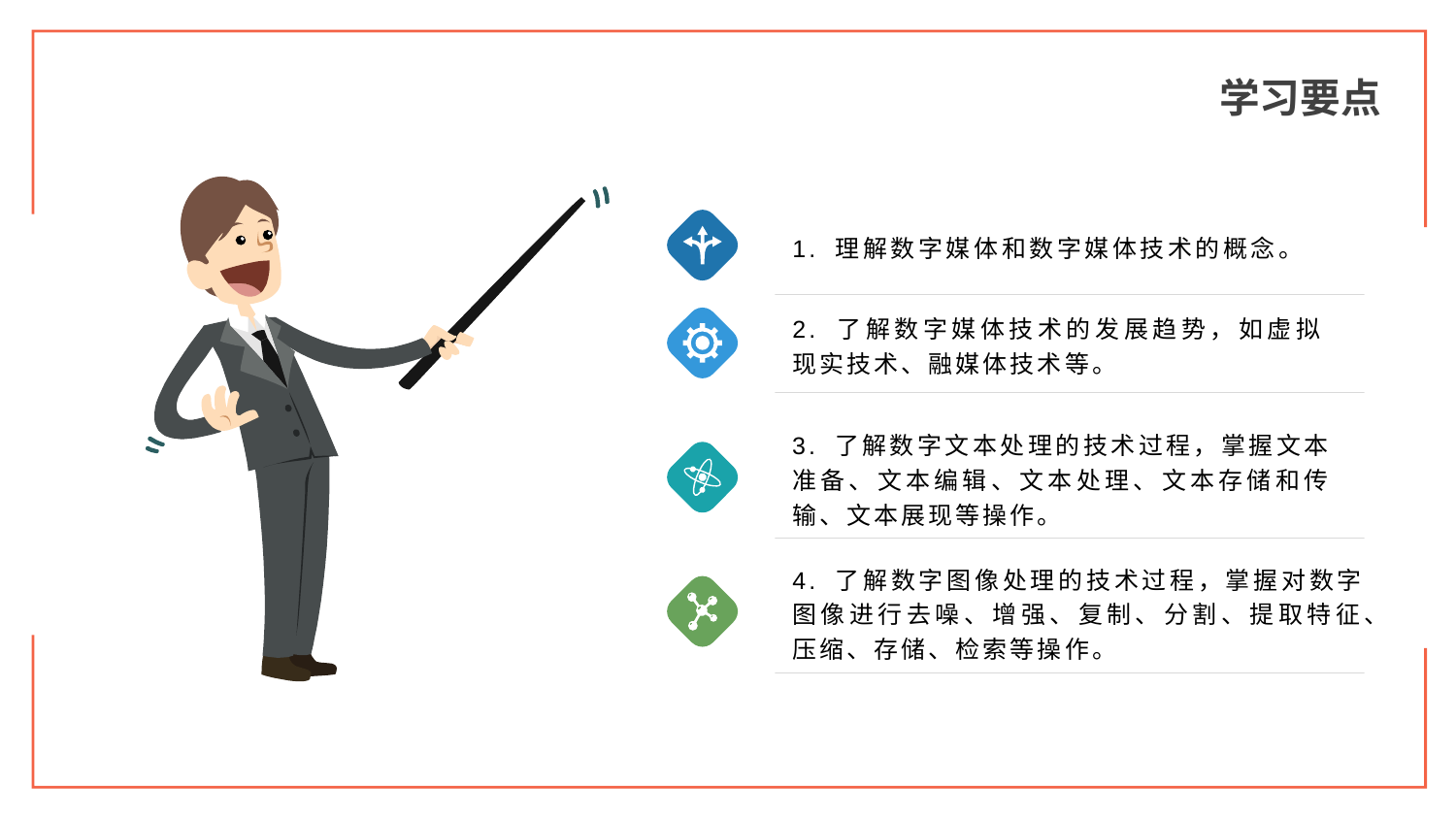

学习要点

1. 理解数字媒体和数字媒体技术的概念。

2. 了解数字媒体技术的发展趋势，如虚拟现实技术、融媒体技术等。

3. 了解数字文本处理的技术过程，掌握文本准备、文本编辑、文本处理、文本存储和传输、文本展现等操作。

4. 了解数字图像处理的技术过程，掌握对数字图像进行去噪、增强、复制、分割、提取特征、压缩、存储、检索等操作。